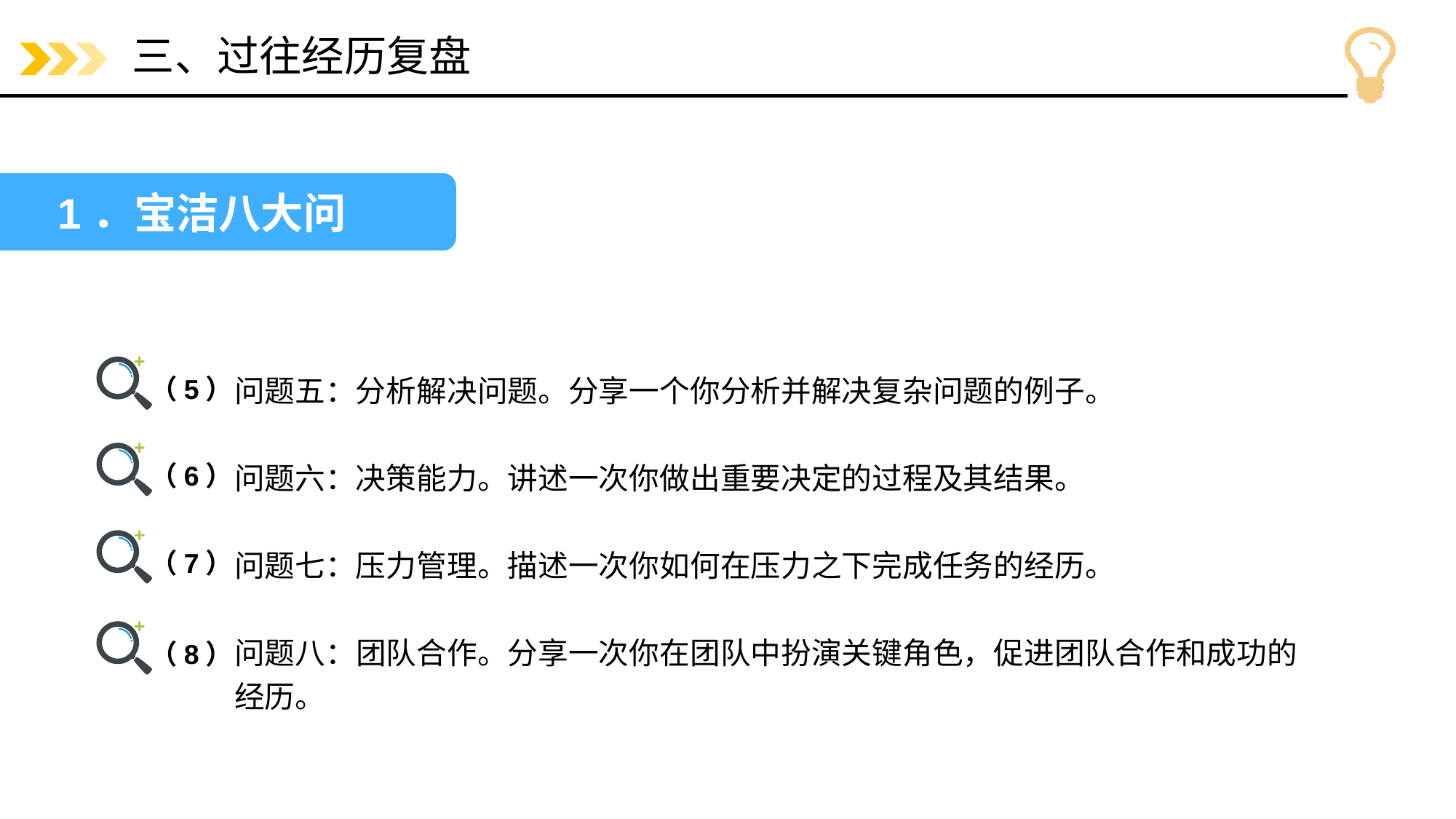

17
# 三、过往经历复盘
1．宝洁八大问
（5）

问题五：分析解决问题。分享一个你分析并解决复杂问题的例子。

问题六：决策能力。讲述一次你做出重要决定的过程及其结果。

问题七：压力管理。描述一次你如何在压力之下完成任务的经历。

问题八：团队合作。分享一次你在团队中扮演关键角色，促进团队合作和成功的
经历。
（6）

（7）

（8）